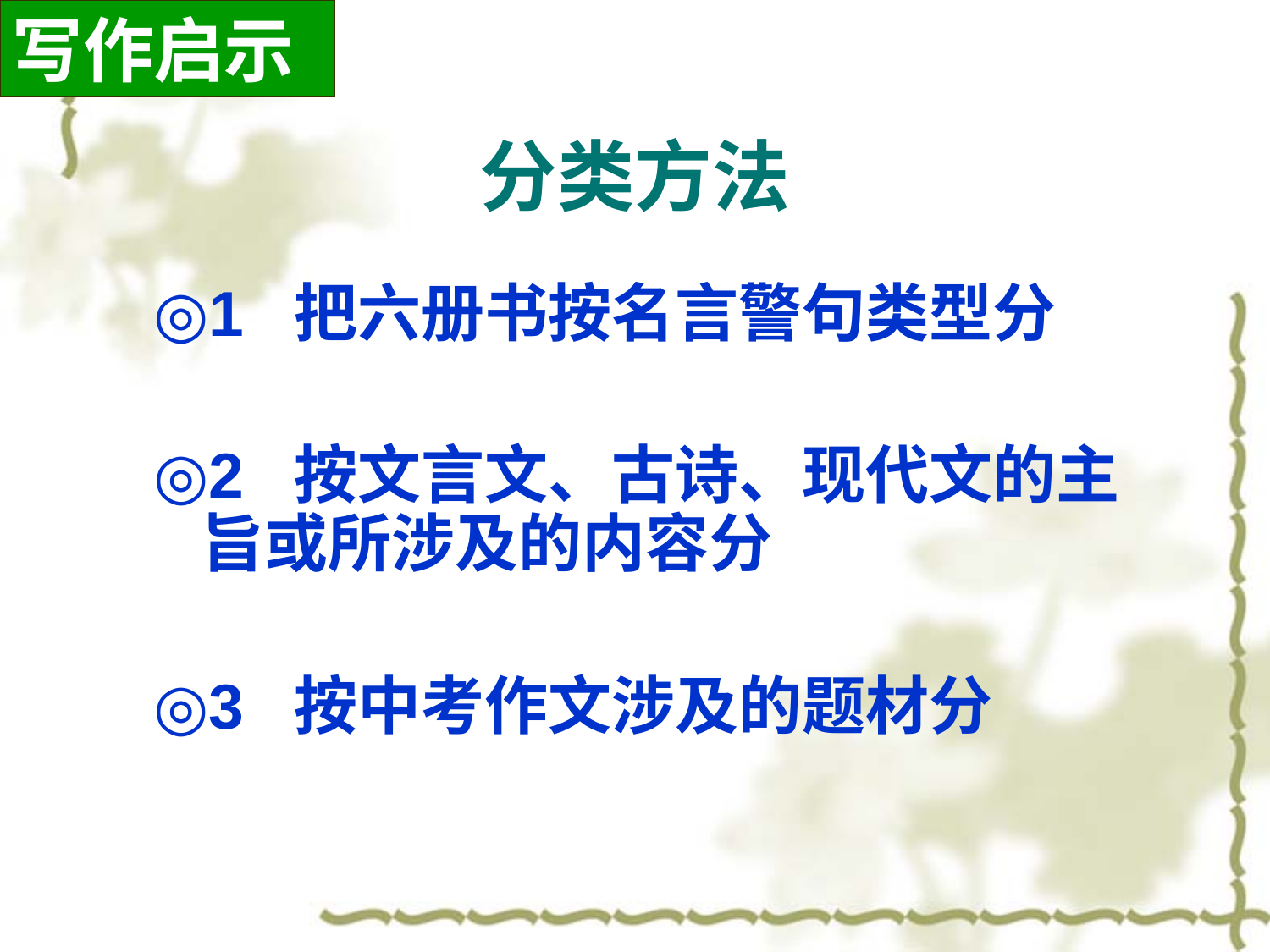

写作启示
# 分类方法
◎1  把六册书按名言警句类型分

◎2  按文言文、古诗、现代文的主旨或所涉及的内容分

◎3  按中考作文涉及的题材分
32